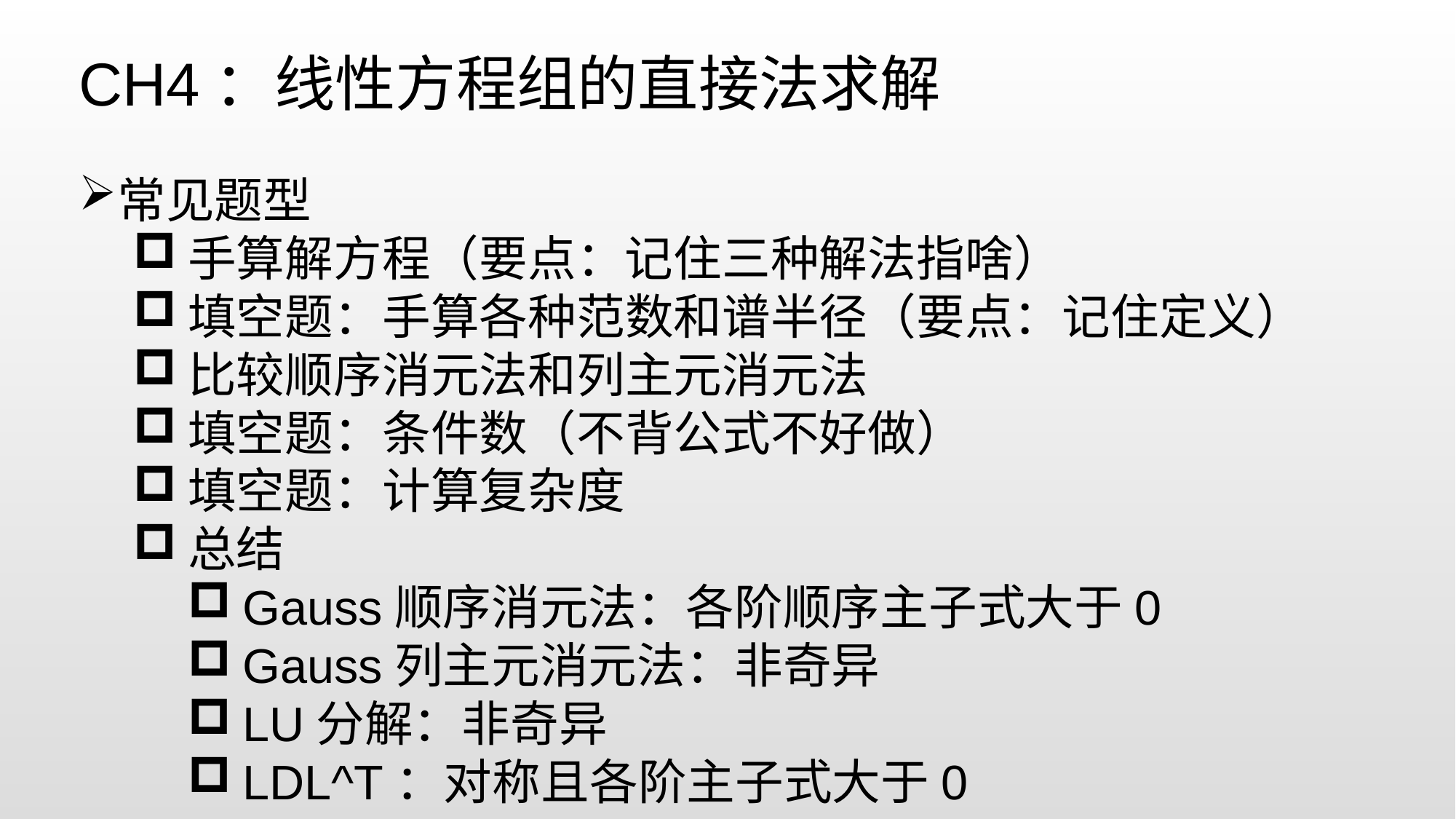

CH4：线性方程组的直接法求解
常见题型
手算解方程（要点：记住三种解法指啥）
填空题：手算各种范数和谱半径（要点：记住定义）
比较顺序消元法和列主元消元法
填空题：条件数（不背公式不好做）
填空题：计算复杂度
总结
Gauss顺序消元法：各阶顺序主子式大于0
Gauss列主元消元法：非奇异
LU分解：非奇异
LDL^T：对称且各阶主子式大于0